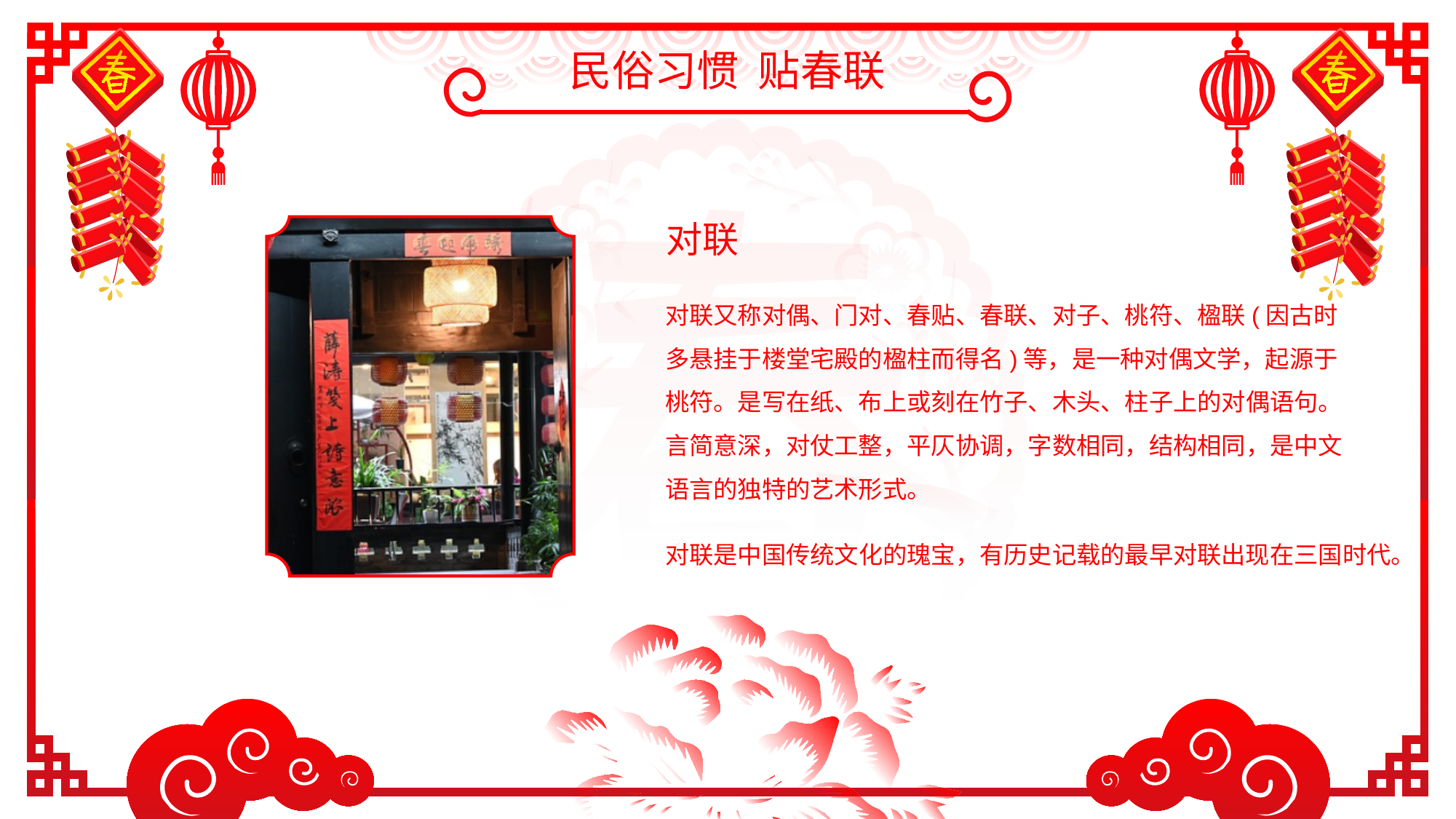

民俗习惯  贴春联
对联

对联又称对偶、门对、春贴、春联、对子、桃符、楹联(因古时多悬挂于楼堂宅殿的楹柱而得名)等，是一种对偶文学，起源于桃符。是写在纸、布上或刻在竹子、木头、柱子上的对偶语句。言简意深，对仗工整，平仄协调，字数相同，结构相同，是中文语言的独特的艺术形式。
对联是中国传统文化的瑰宝，有历史记载的最早对联出现在三国时代。